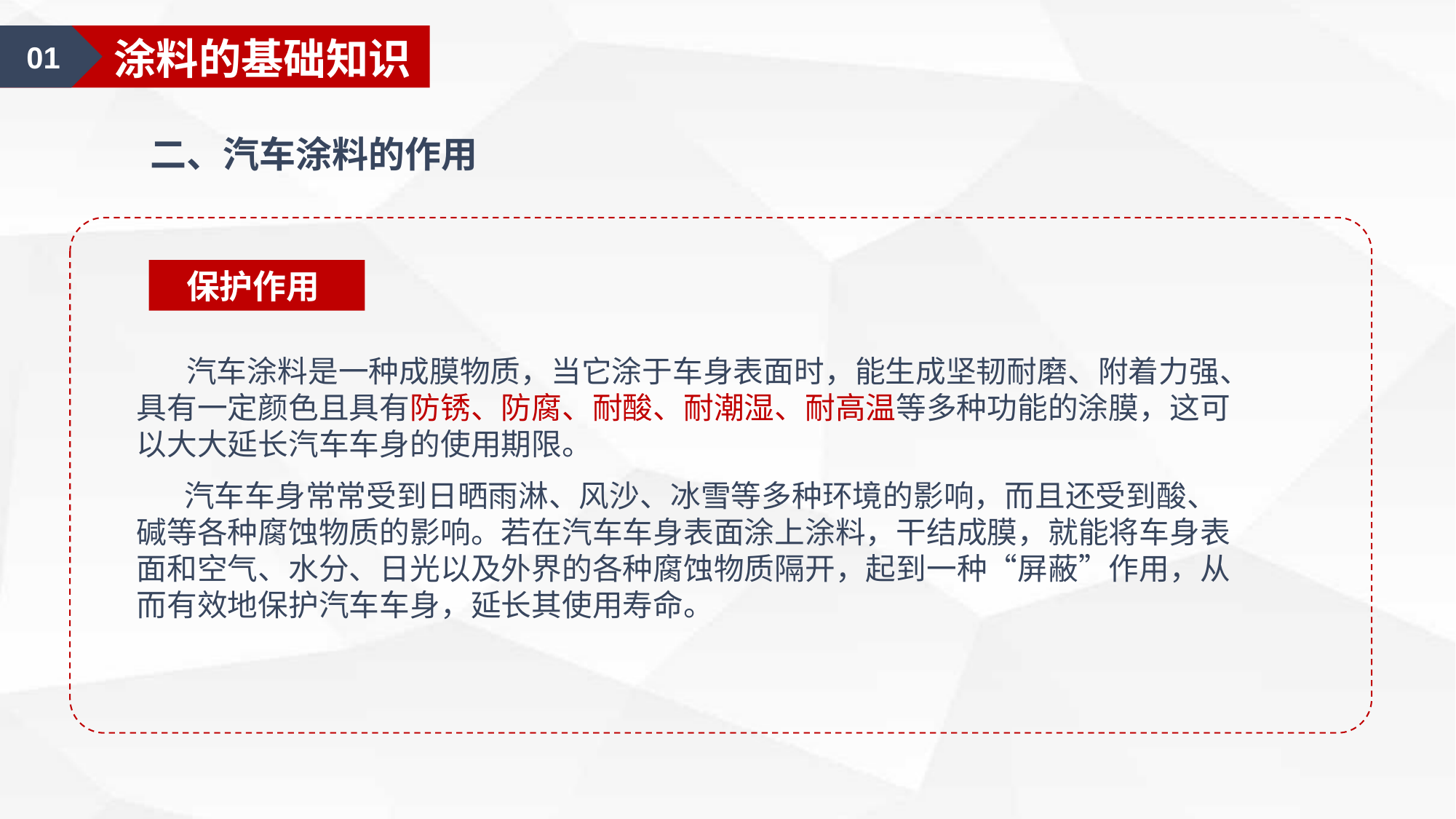

01
涂料的基础知识
二、汽车涂料的作用

保护作用
       汽车涂料是一种成膜物质，当它涂于车身表面时，能生成坚韧耐磨、附着力强、具有一定颜色且具有防锈、防腐、耐酸、耐潮湿、耐高温等多种功能的涂膜，这可以大大延长汽车车身的使用期限。
      汽车车身常常受到日晒雨淋、风沙、冰雪等多种环境的影响，而且还受到酸、碱等各种腐蚀物质的影响。若在汽车车身表面涂上涂料，干结成膜，就能将车身表面和空气、水分、日光以及外界的各种腐蚀物质隔开，起到一种“屏蔽”作用，从而有效地保护汽车车身，延长其使用寿命。